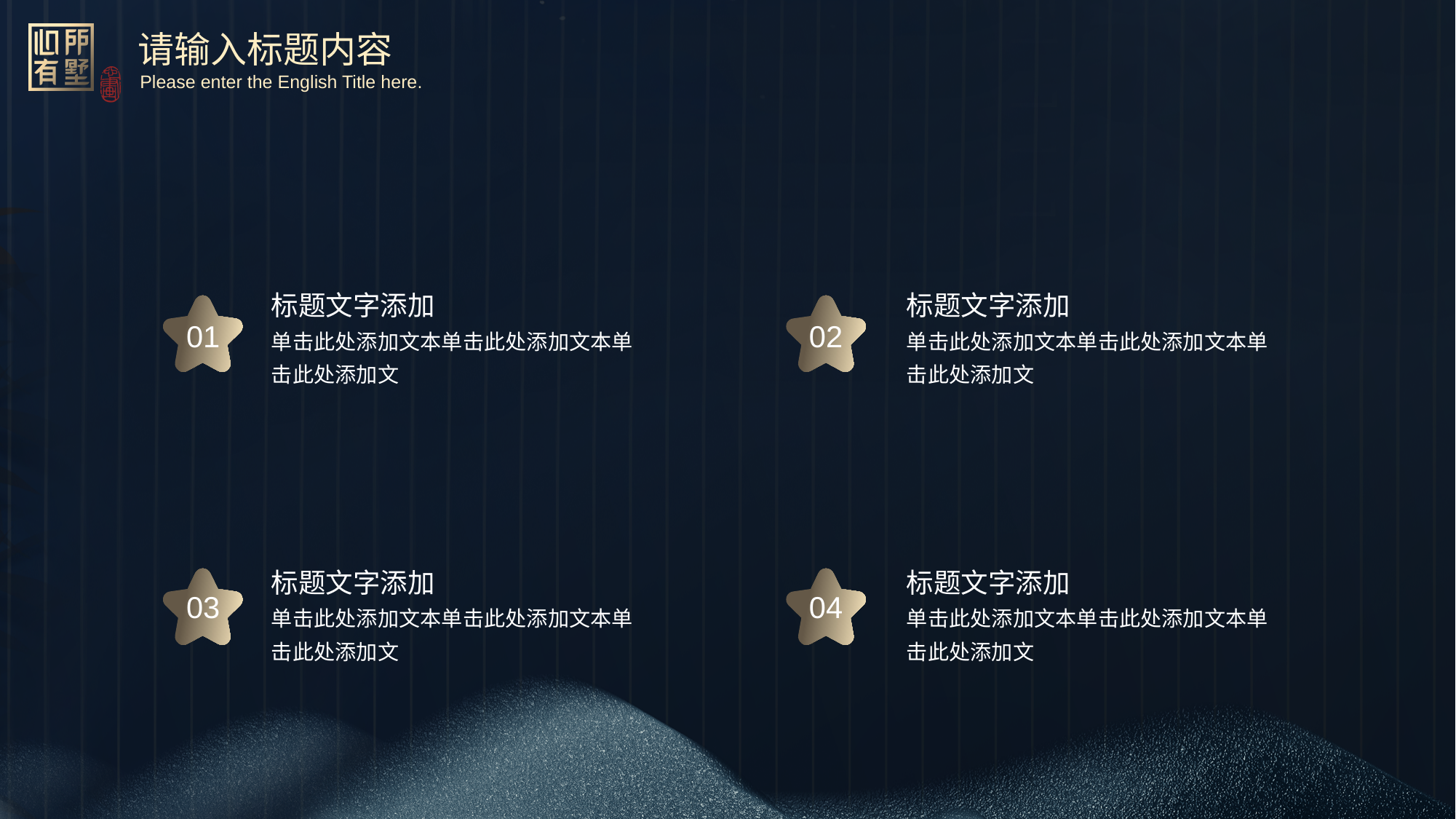

标题文字添加
单击此处添加文本单击此处添加文本单击此处添加文
标题文字添加
单击此处添加文本单击此处添加文本单击此处添加文

01
02
标题文字添加
单击此处添加文本单击此处添加文本单击此处添加文
标题文字添加
单击此处添加文本单击此处添加文本单击此处添加文

03
04